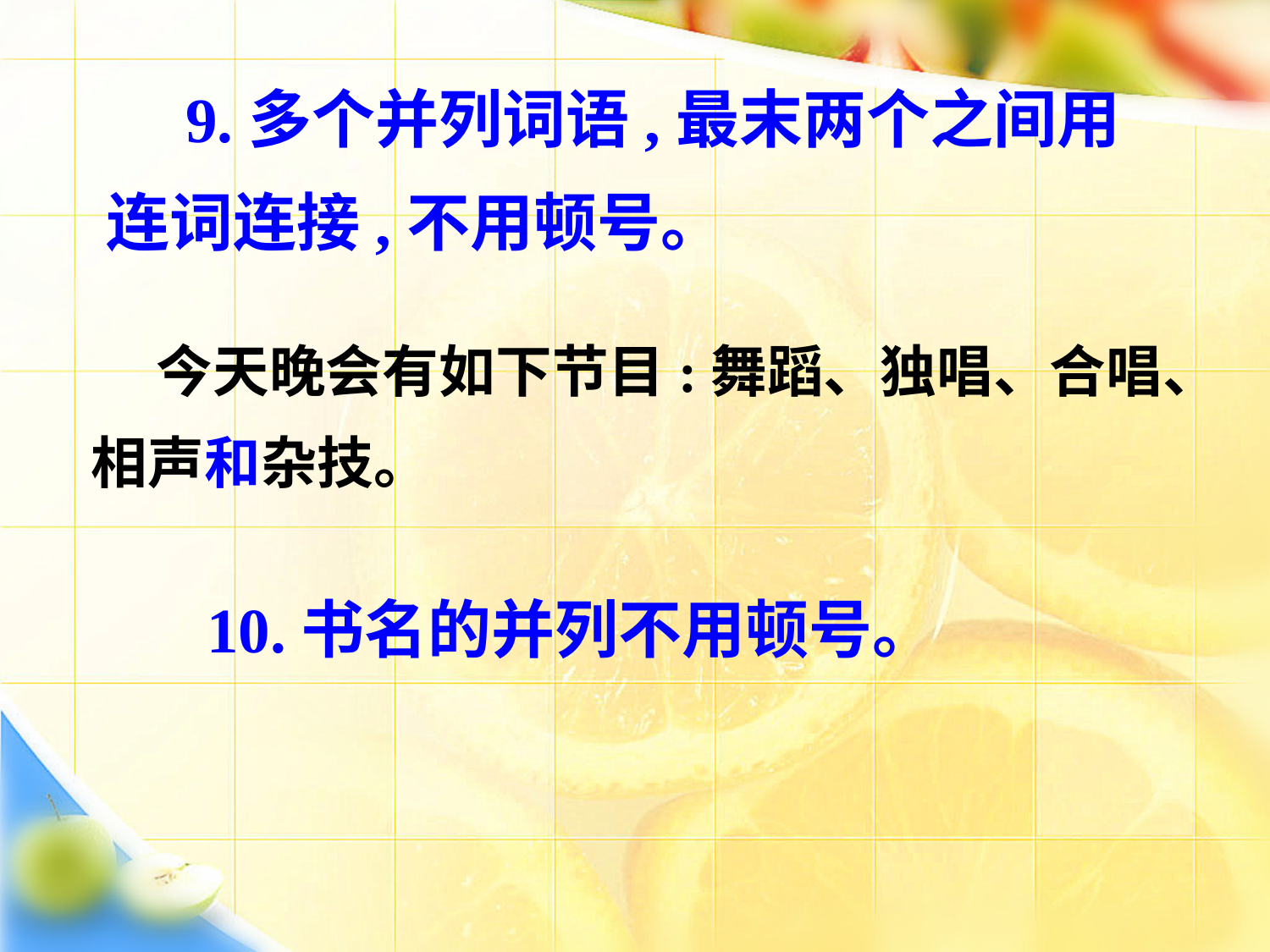

9.多个并列词语,最末两个之间用
连词连接,不用顿号。
    今天晚会有如下节目:舞蹈、独唱、合唱、
相声和杂技。
     10.书名的并列不用顿号。